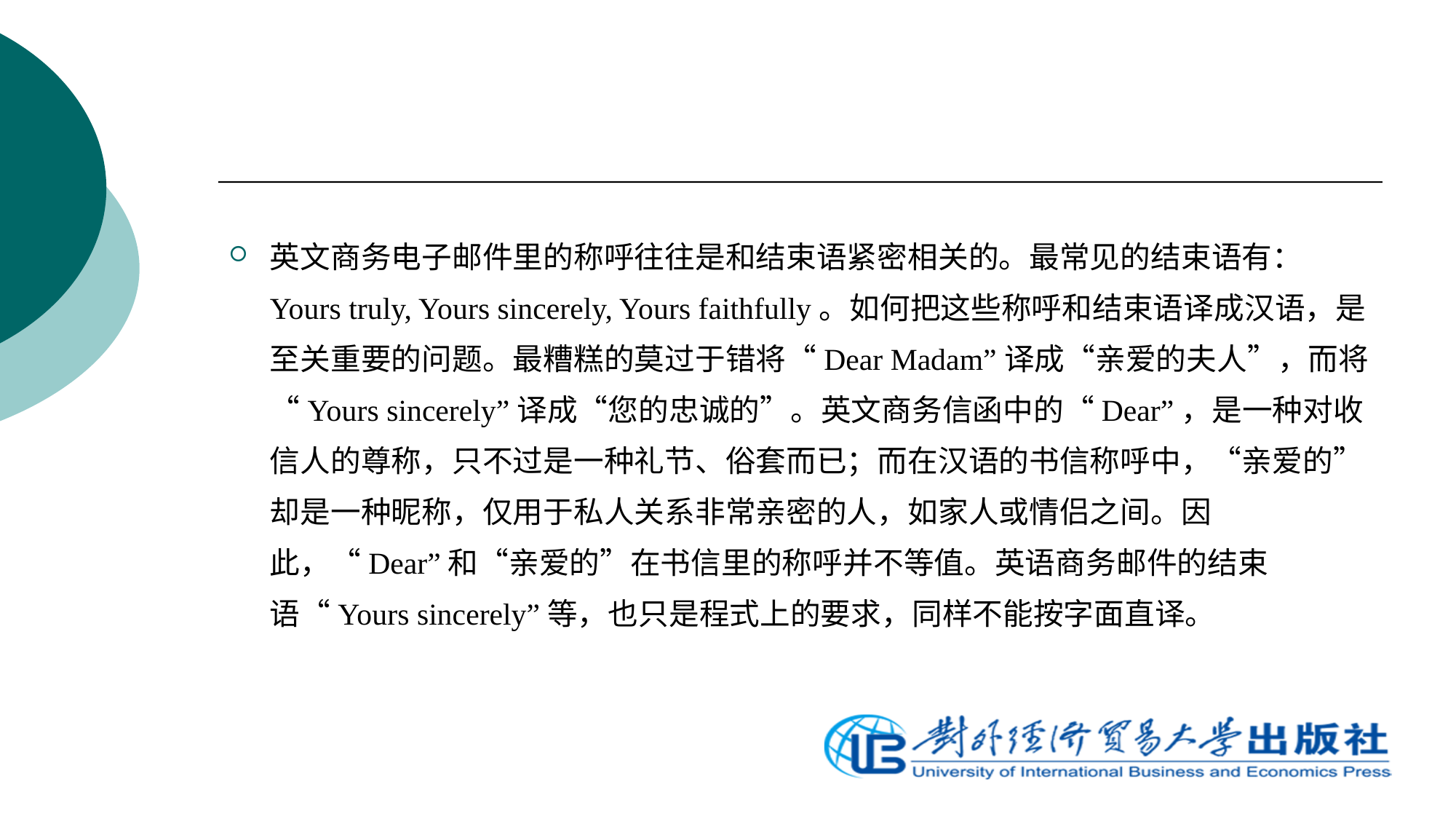

英文商务电子邮件里的称呼往往是和结束语紧密相关的。最常见的结束语有：Yours truly, Yours sincerely, Yours faithfully。如何把这些称呼和结束语译成汉语，是至关重要的问题。最糟糕的莫过于错将“Dear Madam”译成“亲爱的夫人”，而将“Yours sincerely”译成“您的忠诚的”。英文商务信函中的“Dear”，是一种对收信人的尊称，只不过是一种礼节、俗套而已；而在汉语的书信称呼中，“亲爱的”却是一种昵称，仅用于私人关系非常亲密的人，如家人或情侣之间。因此，“Dear”和“亲爱的”在书信里的称呼并不等值。英语商务邮件的结束语“Yours sincerely”等，也只是程式上的要求，同样不能按字面直译。